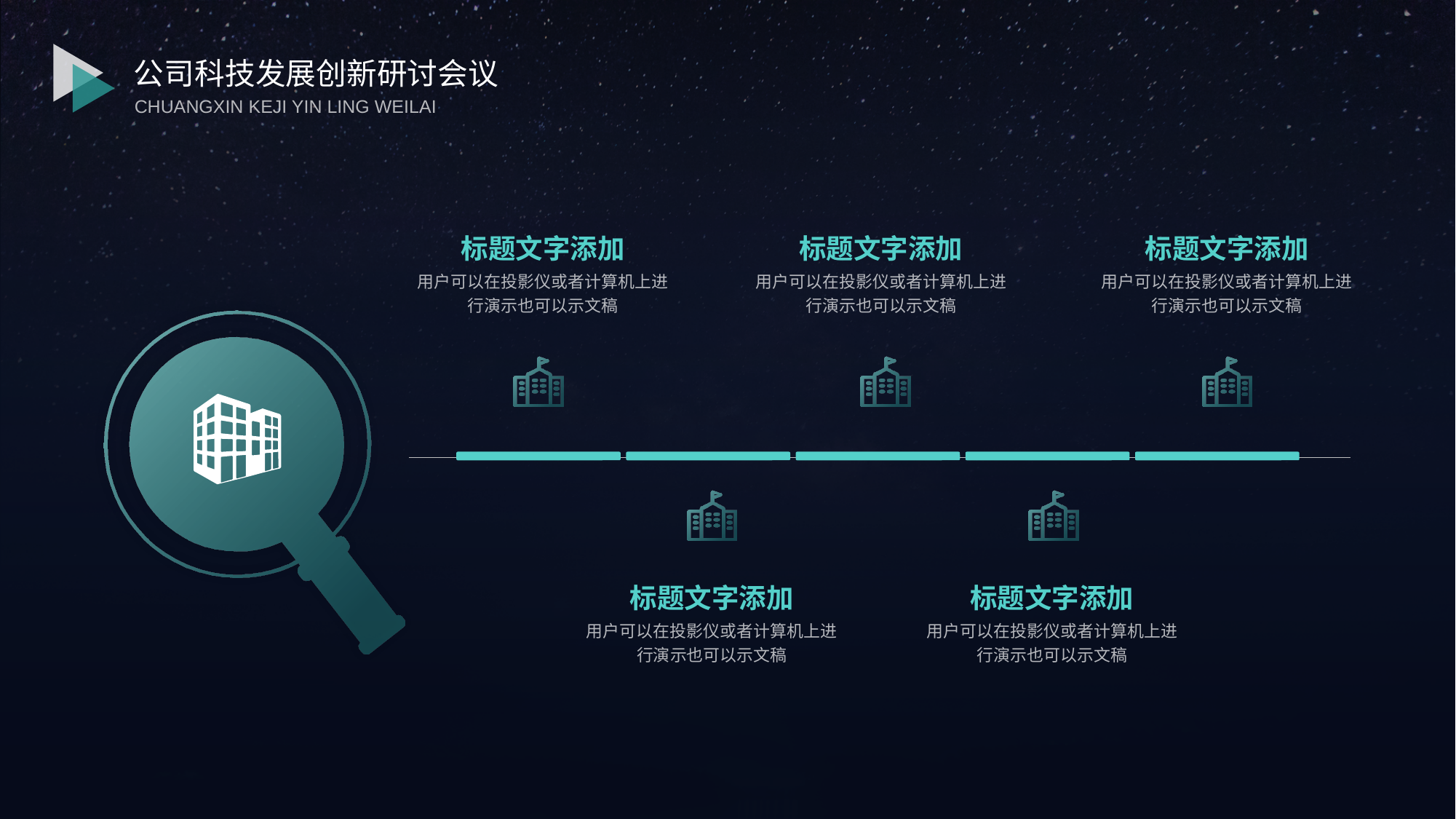

公司科技发展创新研讨会议
CHUANGXIN KEJI YIN LING WEILAI
标题文字添加
用户可以在投影仪或者计算机上进行演示也可以示文稿
标题文字添加
用户可以在投影仪或者计算机上进行演示也可以示文稿
标题文字添加
用户可以在投影仪或者计算机上进行演示也可以示文稿

标题文字添加
用户可以在投影仪或者计算机上进行演示也可以示文稿
标题文字添加
用户可以在投影仪或者计算机上进行演示也可以示文稿